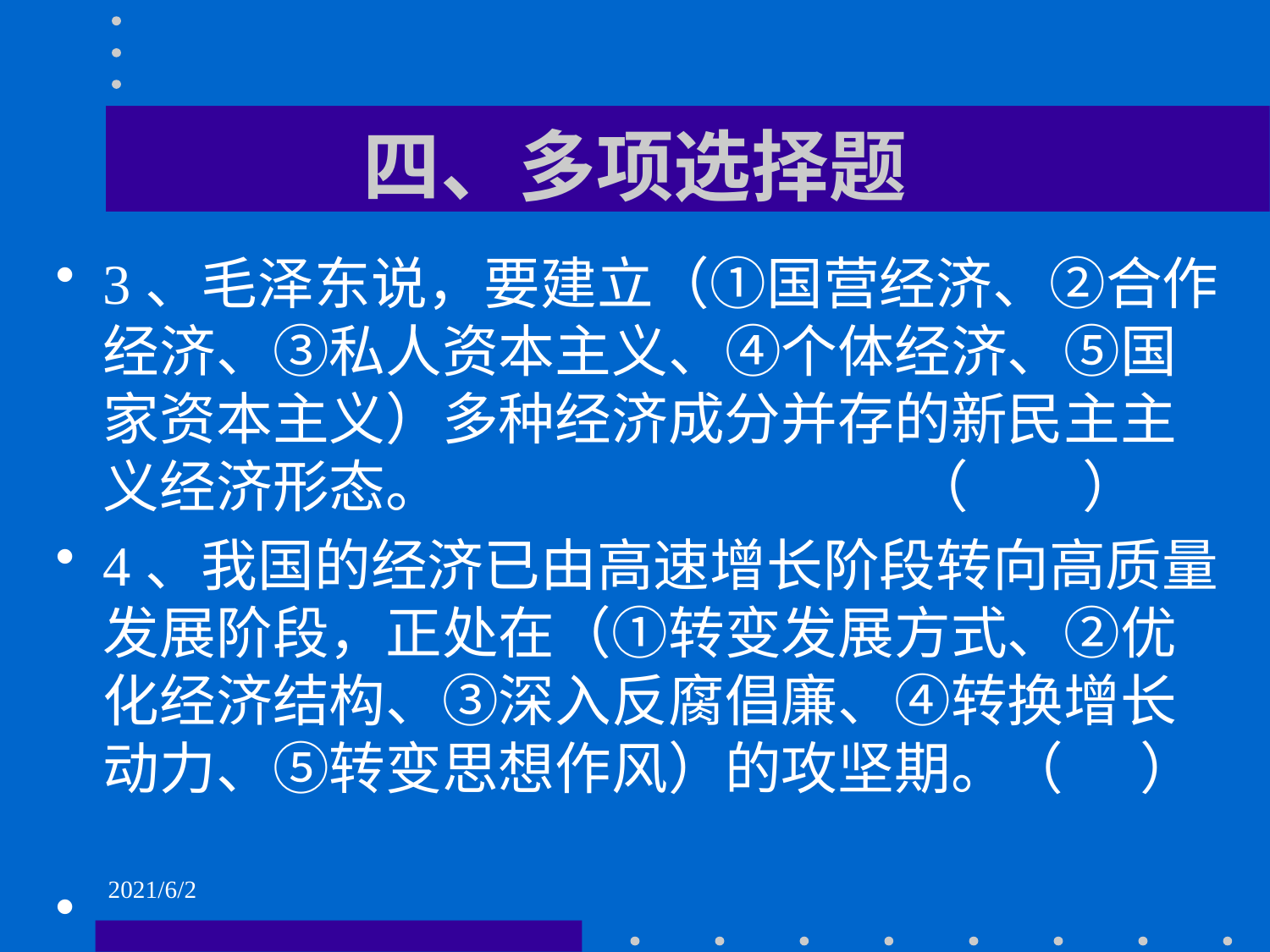

# 四、多项选择题
3、毛泽东说，要建立（①国营经济、②合作经济、③私人资本主义、④个体经济、⑤国家资本主义）多种经济成分并存的新民主主义经济形态。                                     （         ）
4、我国的经济已由高速增长阶段转向高质量发展阶段，正处在（①转变发展方式、②优化经济结构、③深入反腐倡廉、④转换增长动力、⑤转变思想作风）的攻坚期。（      ）

2021/6/2